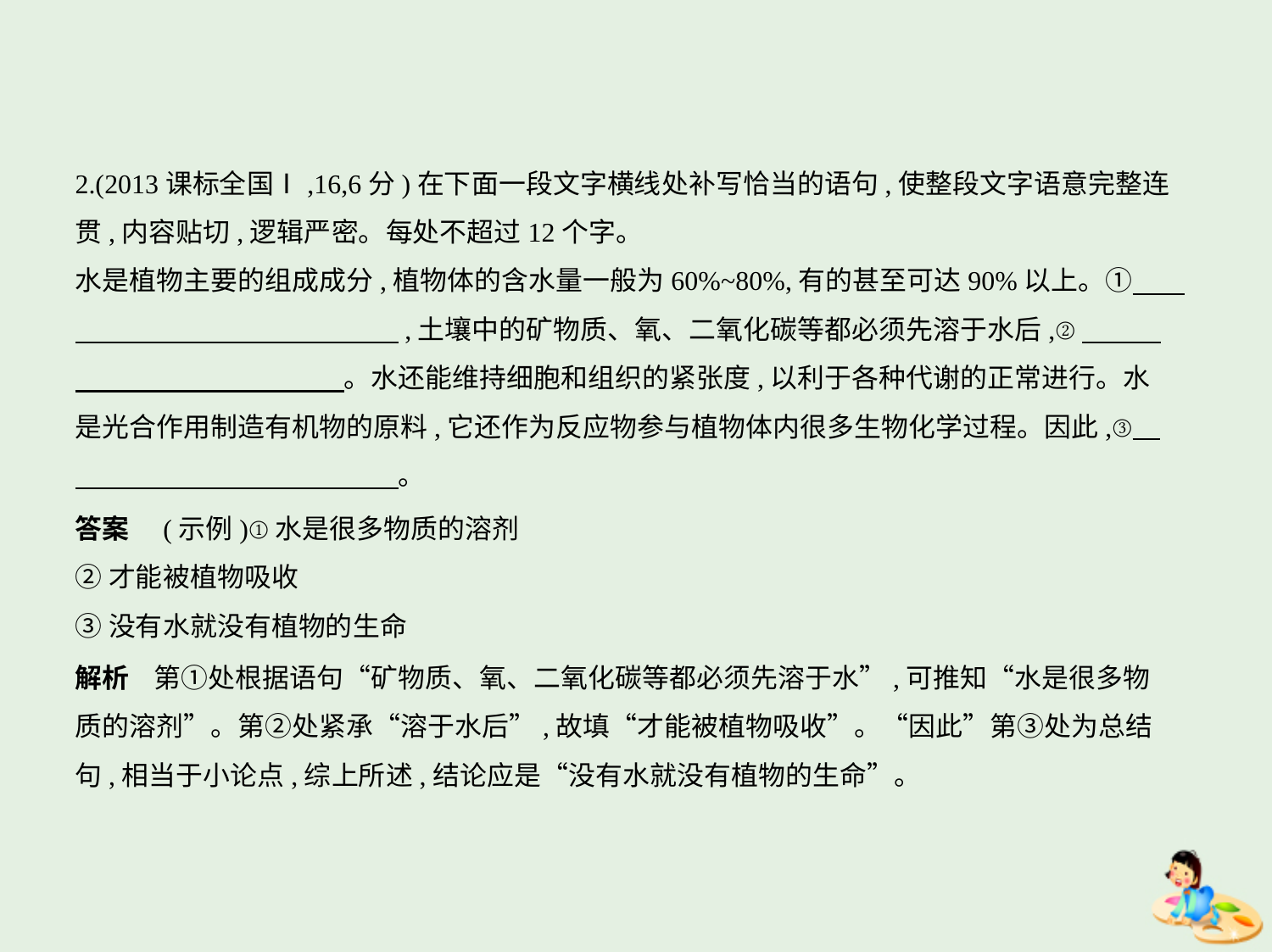

2.(2013课标全国Ⅰ,16,6分)在下面一段文字横线处补写恰当的语句,使整段文字语意完整连
贯,内容贴切,逻辑严密。每处不超过12个字。
水是植物主要的组成成分,植物体的含水量一般为60%~80%,有的甚至可达90%以上。①　    
　　　　　　　　　　　    ,土壤中的矿物质、氧、二氧化碳等都必须先溶于水后,②　　    
　　　　　　　　　    。水还能维持细胞和组织的紧张度,以利于各种代谢的正常进行。水
是光合作用制造有机物的原料,它还作为反应物参与植物体内很多生物化学过程。因此,③    
　　　　　　　　　　　    。
答案　(示例)①水是很多物质的溶剂
②才能被植物吸收
③没有水就没有植物的生命
解析    第①处根据语句“矿物质、氧、二氧化碳等都必须先溶于水”,可推知“水是很多物
质的溶剂”。第②处紧承“溶于水后”,故填“才能被植物吸收”。“因此”第③处为总结
句,相当于小论点,综上所述,结论应是“没有水就没有植物的生命”。